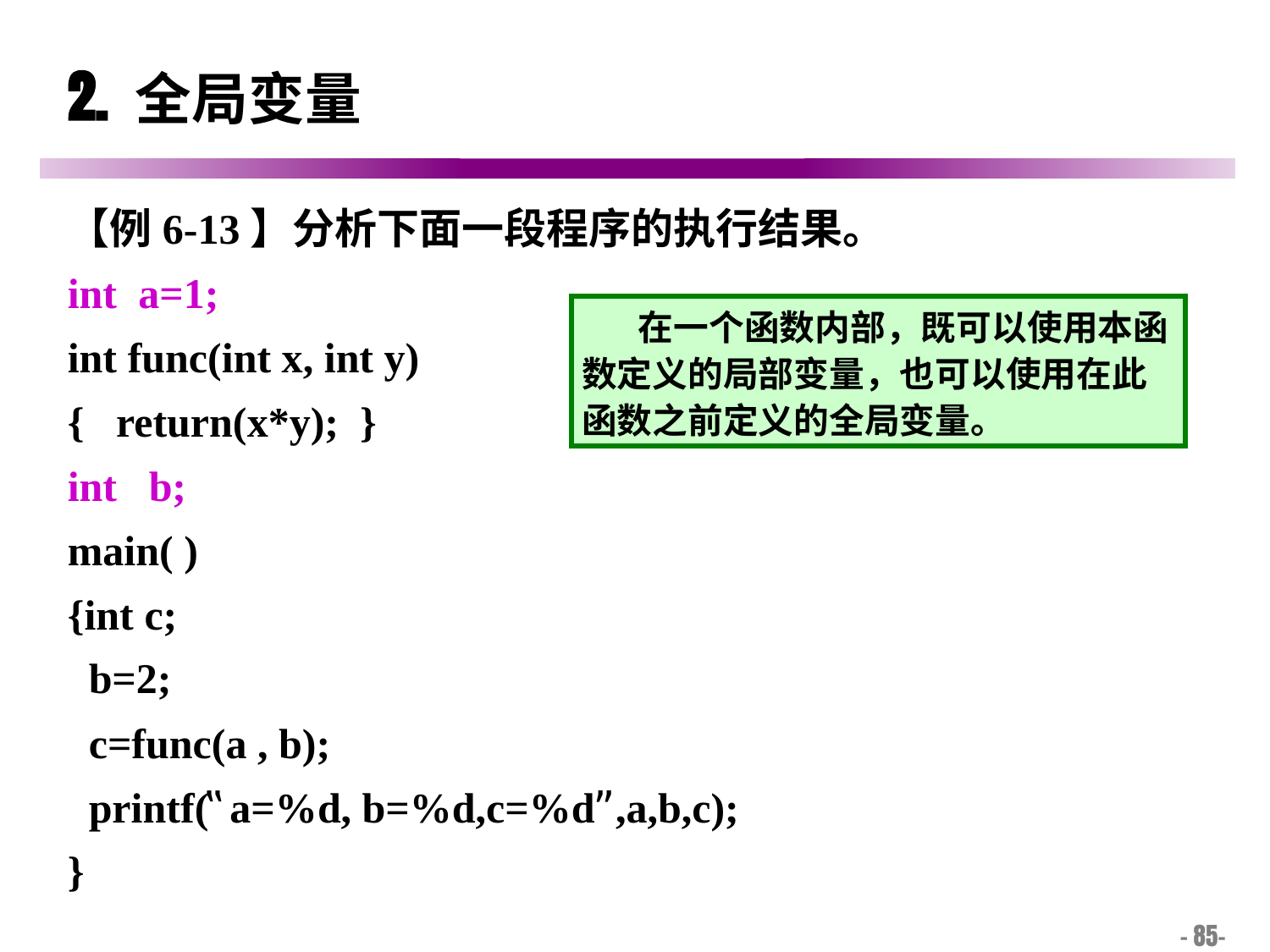

# 2. 全局变量
【例6-13】分析下面一段程序的执行结果。
int  a=1;
int func(int x, int y)
{   return(x*y);  }
int   b;
main( )
{int c;
  b=2;
  c=func(a , b);
  printf(“a=%d, b=%d,c=%d”,a,b,c);
}
      在一个函数内部，既可以使用本函数定义的局部变量，也可以使用在此函数之前定义的全局变量。
 - 85-